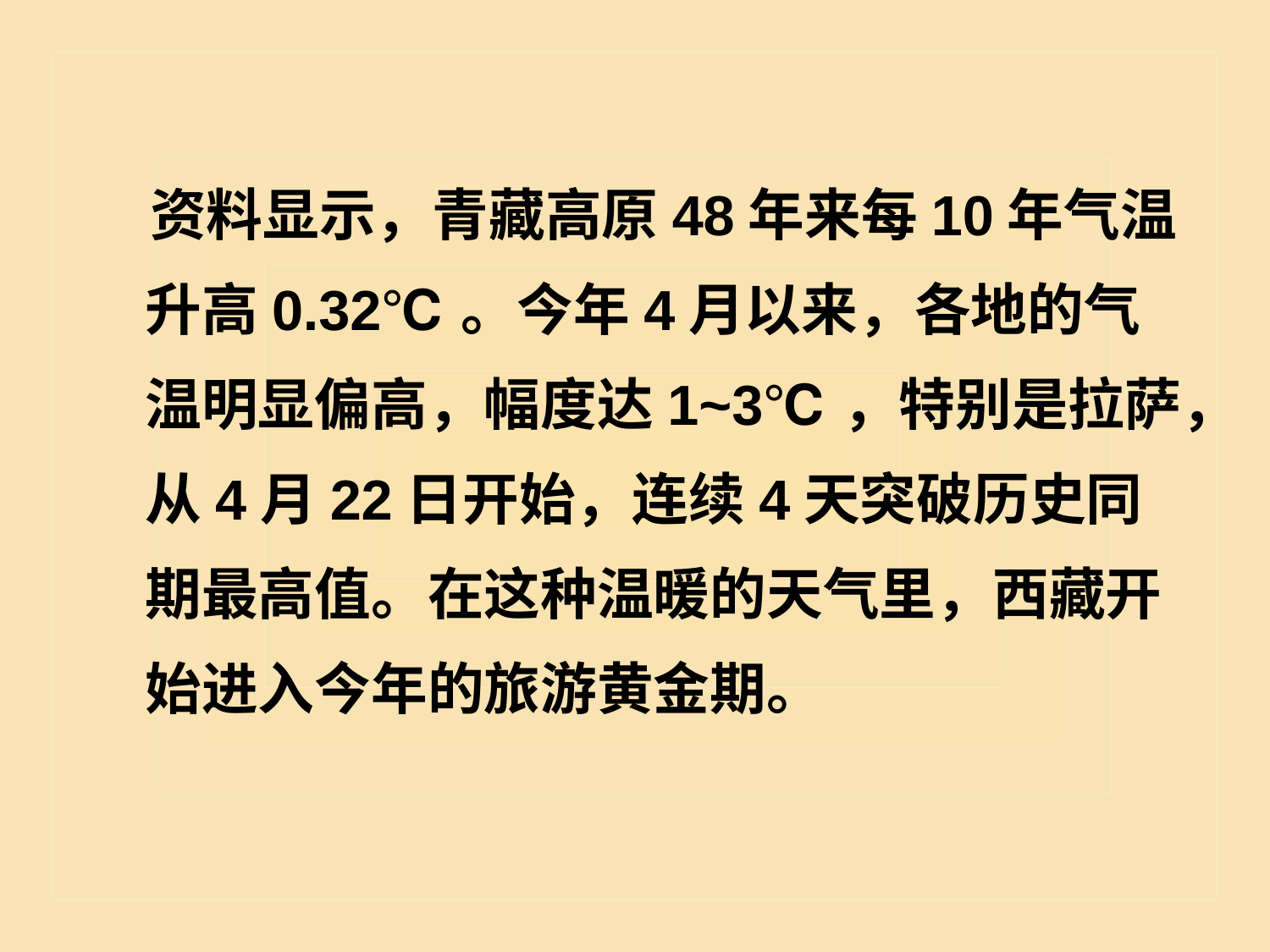

资料显示，青藏高原48年来每10年气温升高0.32℃。今年4月以来，各地的气温明显偏高，幅度达1~3℃，特别是拉萨，从4月22日开始，连续4天突破历史同期最高值。在这种温暖的天气里，西藏开始进入今年的旅游黄金期。